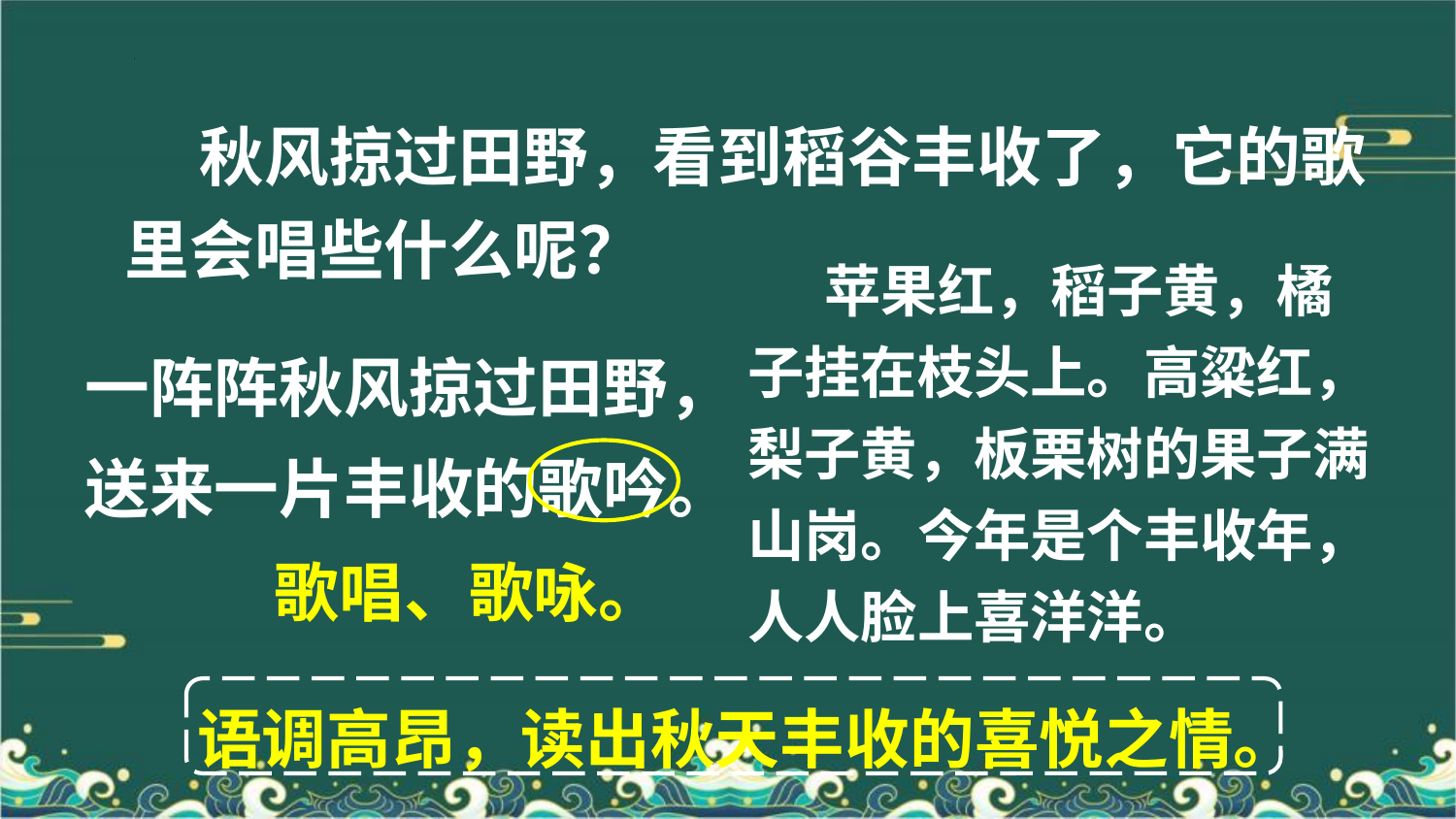

秋风掠过田野，看到稻谷丰收了，它的歌里会唱些什么呢？
    苹果红，稻子黄，橘子挂在枝头上。高粱红，梨子黄，板栗树的果子满山岗。今年是个丰收年，人人脸上喜洋洋。
一阵阵秋风掠过田野，
送来一片丰收的歌吟。

歌唱、歌咏。
语调高昂，读出秋天丰收的喜悦之情。